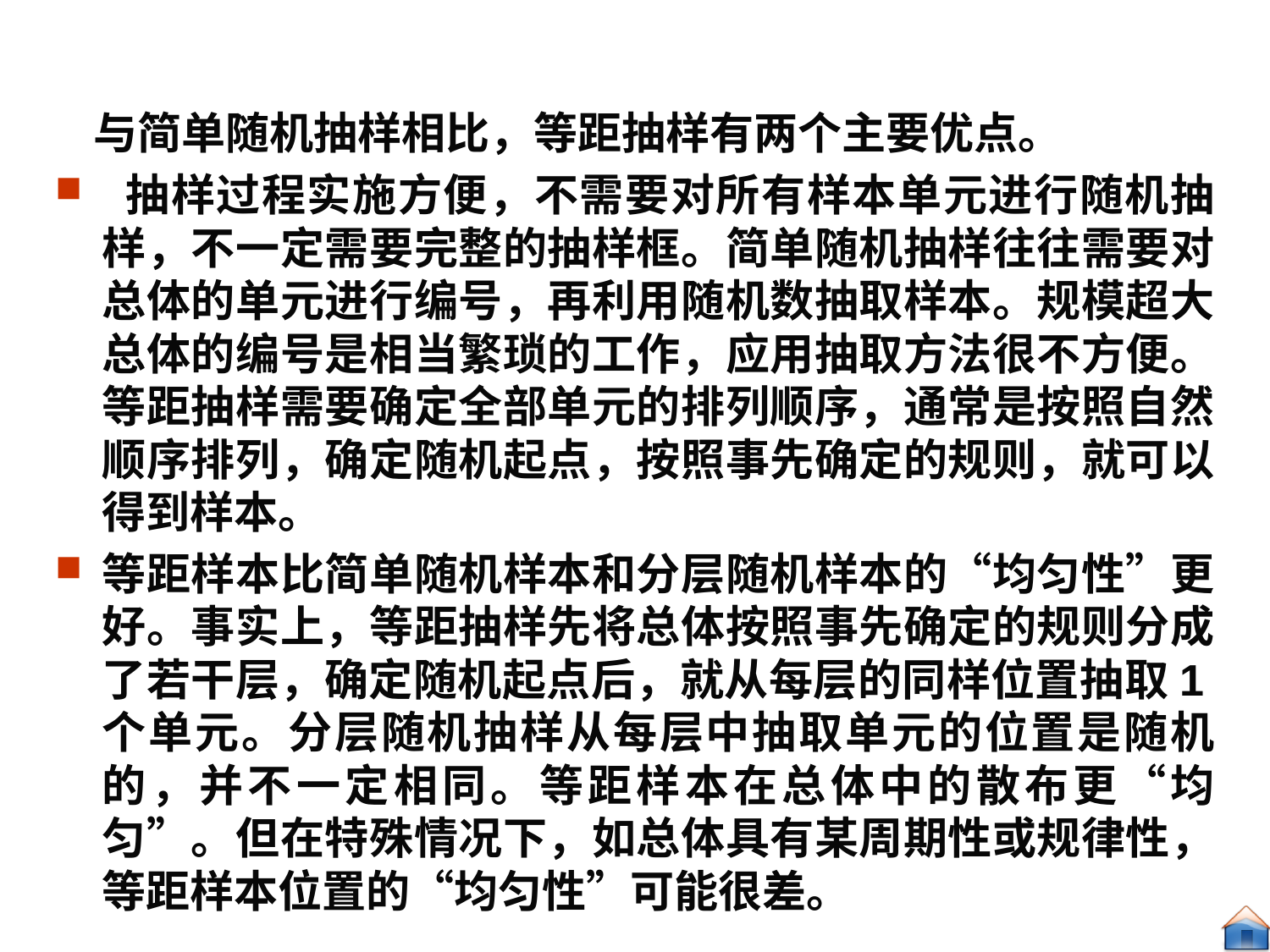

#
   与简单随机抽样相比，等距抽样有两个主要优点。
 抽样过程实施方便，不需要对所有样本单元进行随机抽样，不一定需要完整的抽样框。简单随机抽样往往需要对总体的单元进行编号，再利用随机数抽取样本。规模超大总体的编号是相当繁琐的工作，应用抽取方法很不方便。等距抽样需要确定全部单元的排列顺序，通常是按照自然顺序排列，确定随机起点，按照事先确定的规则，就可以得到样本。
等距样本比简单随机样本和分层随机样本的“均匀性”更好。事实上，等距抽样先将总体按照事先确定的规则分成了若干层，确定随机起点后，就从每层的同样位置抽取1个单元。分层随机抽样从每层中抽取单元的位置是随机的，并不一定相同。等距样本在总体中的散布更“均匀”。但在特殊情况下，如总体具有某周期性或规律性，等距样本位置的“均匀性”可能很差。